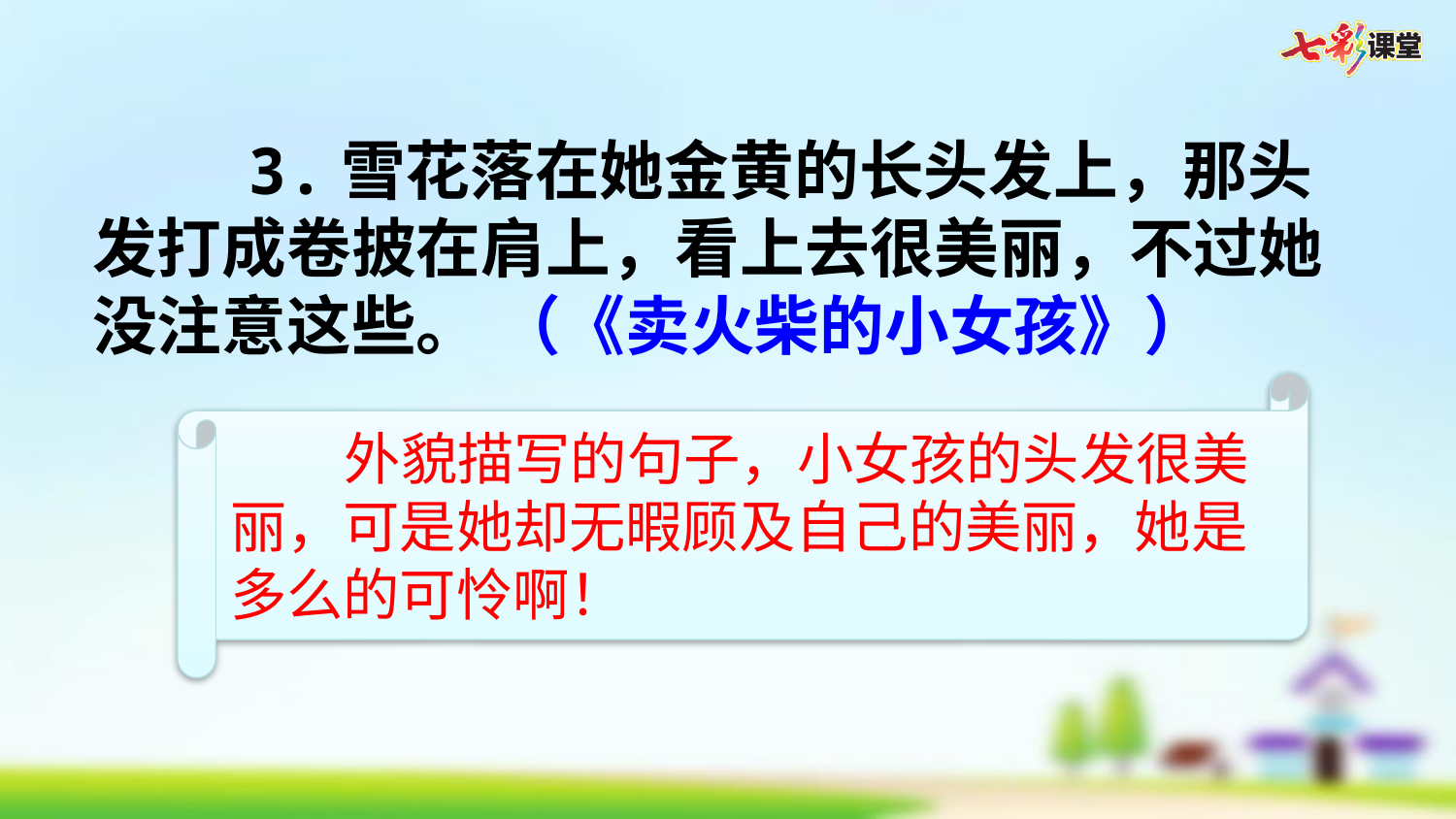

3.雪花落在她金黄的长头发上，那头发打成卷披在肩上，看上去很美丽，不过她没注意这些。 （《卖火柴的小女孩》）
        外貌描写的句子，小女孩的头发很美丽，可是她却无暇顾及自己的美丽，她是多么的可怜啊！